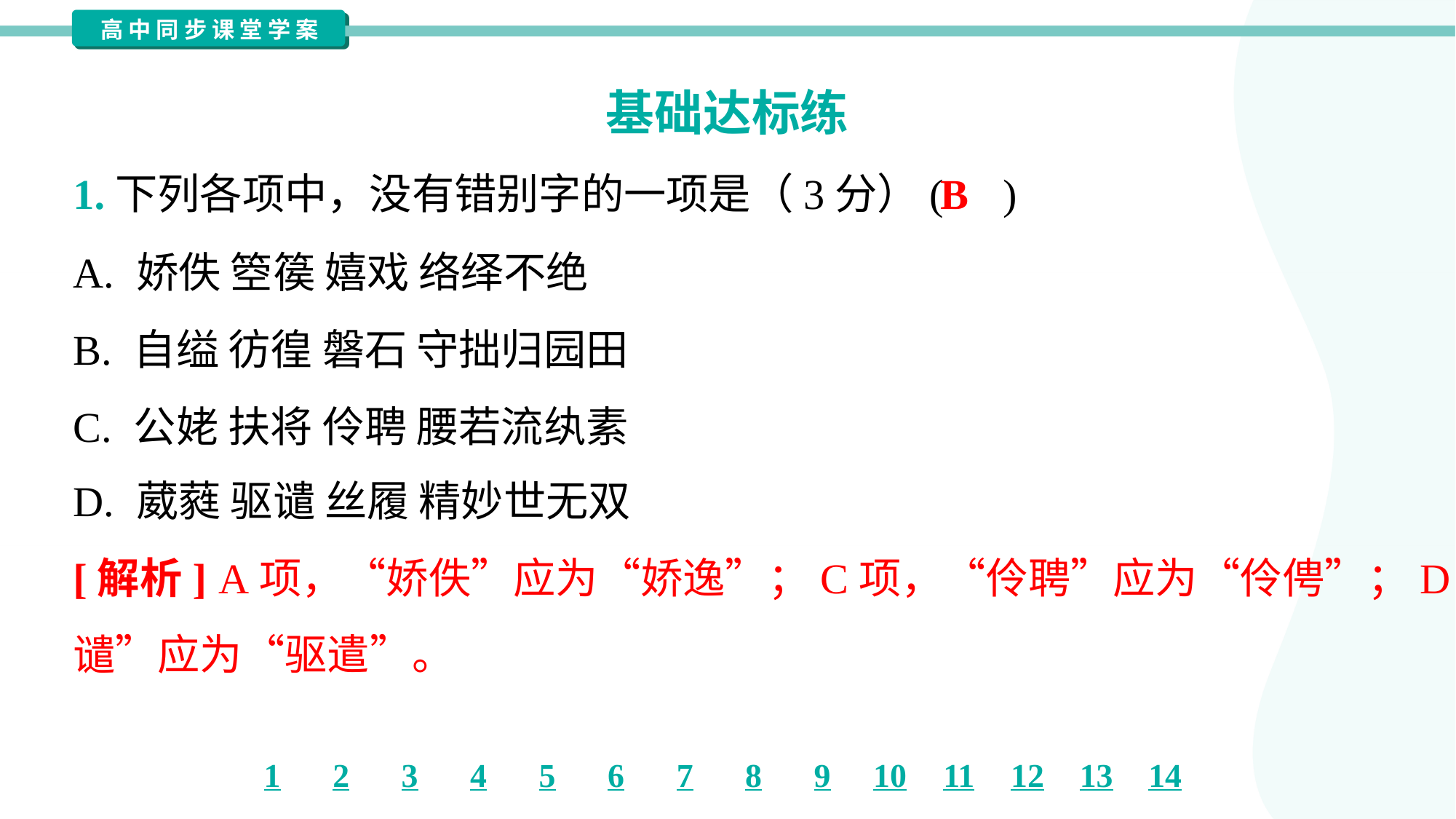

基础达标练
B
1.下列各项中，没有错别字的一项是（3分）(     )
A. 娇佚 箜篌 嬉戏 络绎不绝
B. 自缢 彷徨 磐石 守拙归园田
C. 公姥 扶将 伶聘 腰若流纨素
D. 葳蕤 驱谴 丝履 精妙世无双
[解析] A项，“娇佚”应为“娇逸”；C项，“伶聘”应为“伶俜”；D项，“驱
谴”应为“驱遣”。